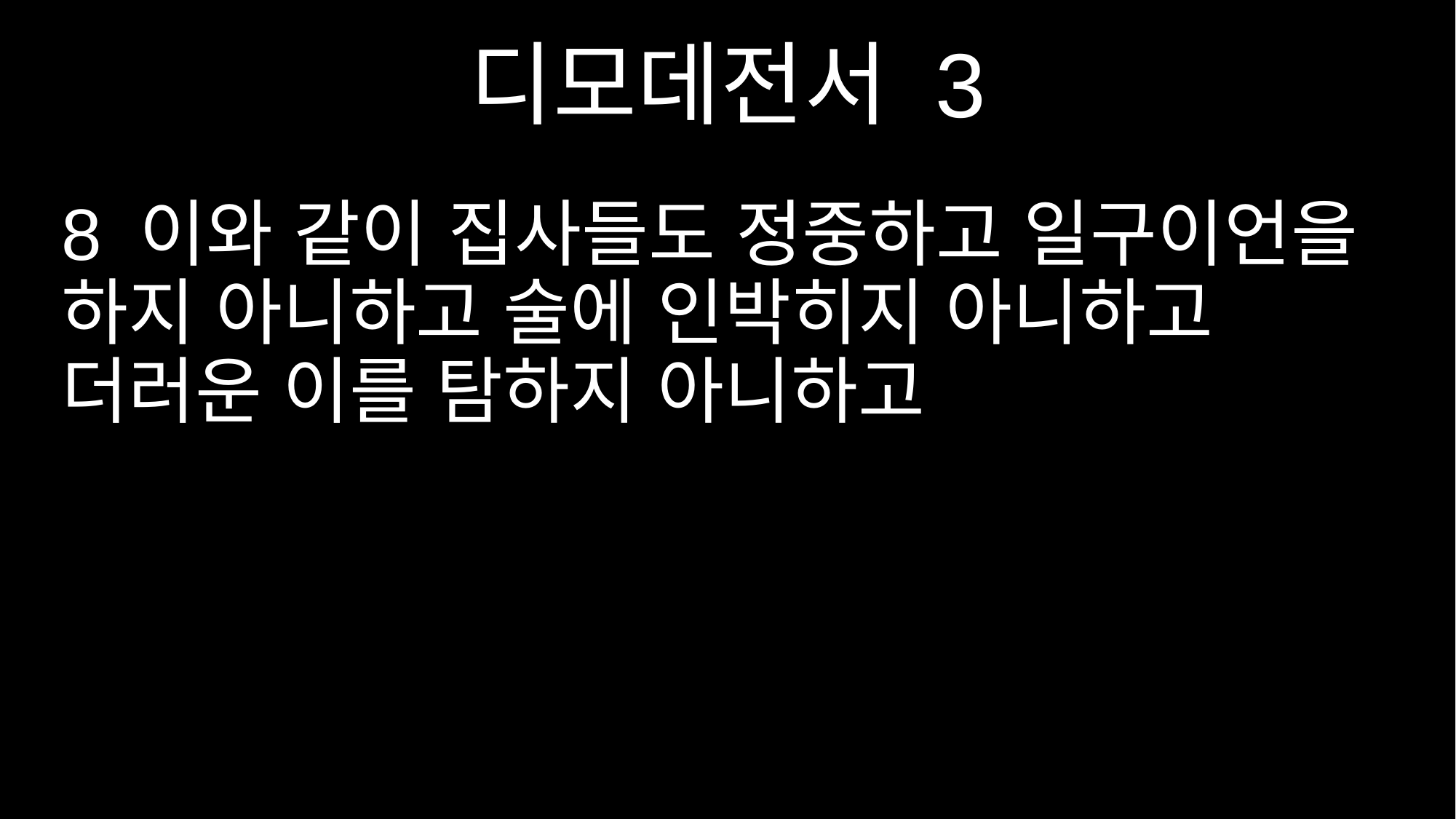

디모데전서 3
8 이와 같이 집사들도 정중하고 일구이언을 하지 아니하고 술에 인박히지 아니하고 더러운 이를 탐하지 아니하고